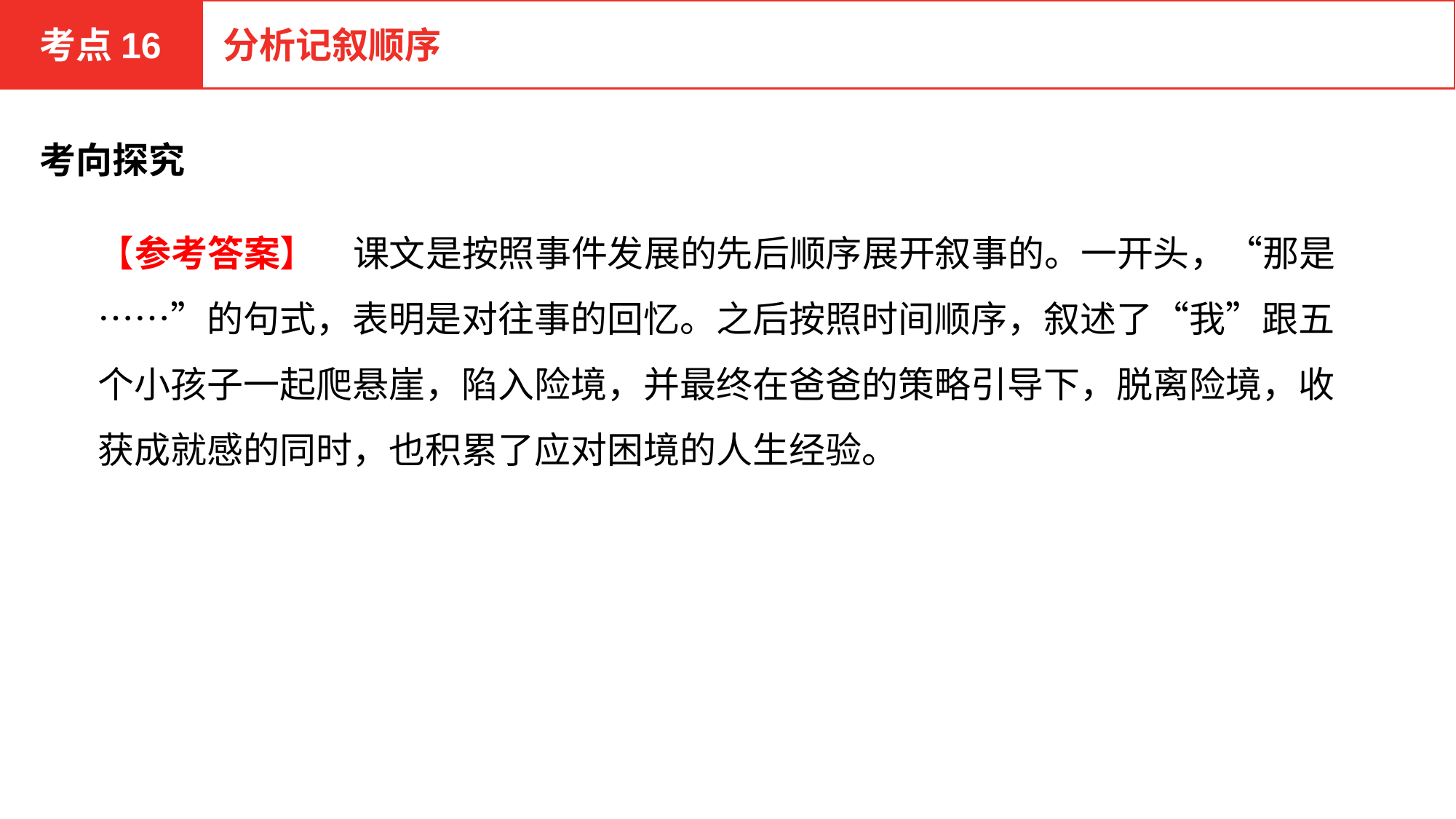

考点16
分析记叙顺序
考向探究

【参考答案】　课文是按照事件发展的先后顺序展开叙事的。一开头，“那是……”的句式，表明是对往事的回忆。之后按照时间顺序，叙述了“我”跟五个小孩子一起爬悬崖，陷入险境，并最终在爸爸的策略引导下，脱离险境，收获成就感的同时，也积累了应对困境的人生经验。